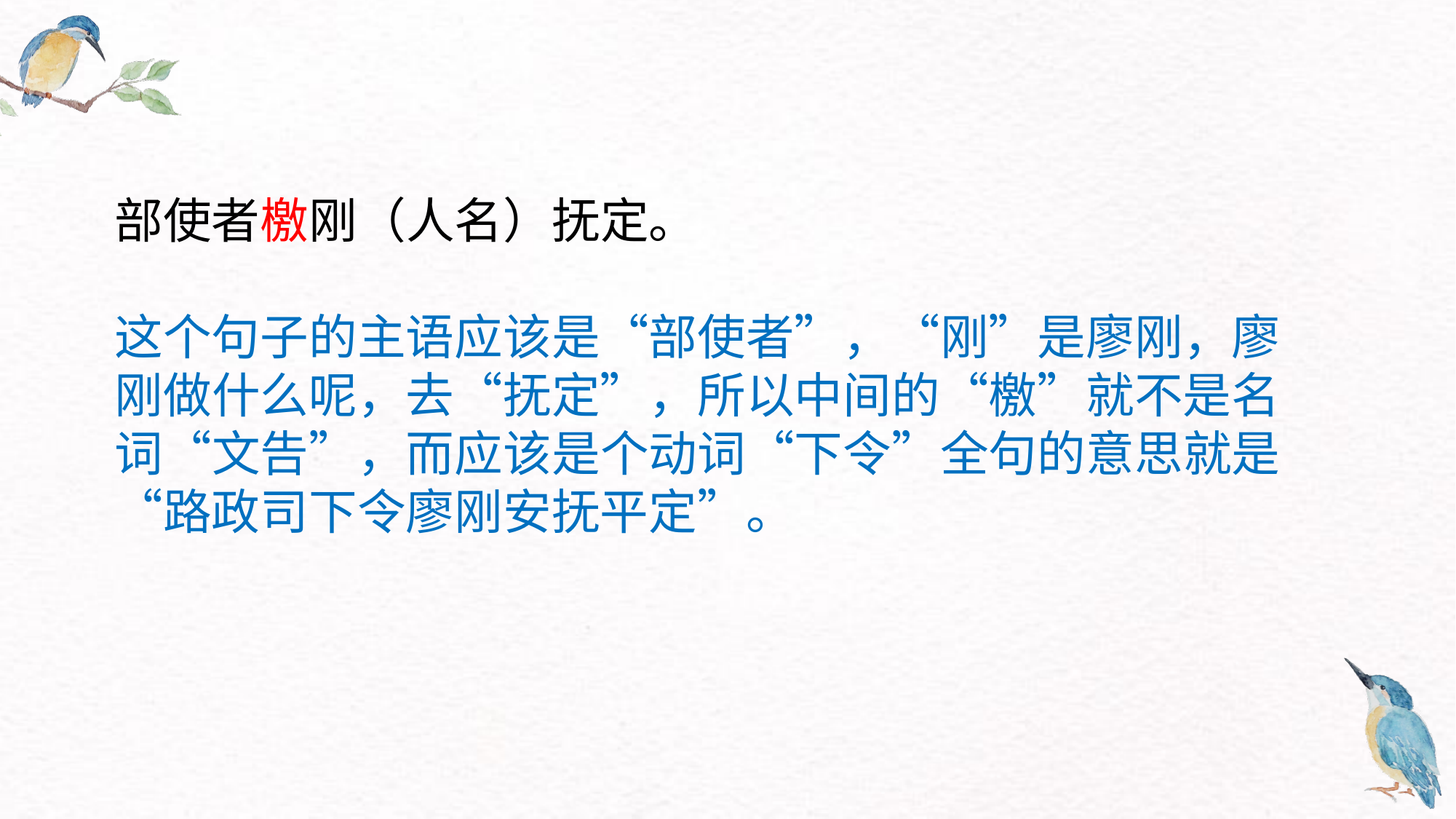

部使者檄刚（人名）抚定。

这个句子的主语应该是“部使者”，“刚”是廖刚，廖刚做什么呢，去“抚定”，所以中间的“檄”就不是名词“文告”，而应该是个动词“下令”全句的意思就是“路政司下令廖刚安抚平定”。